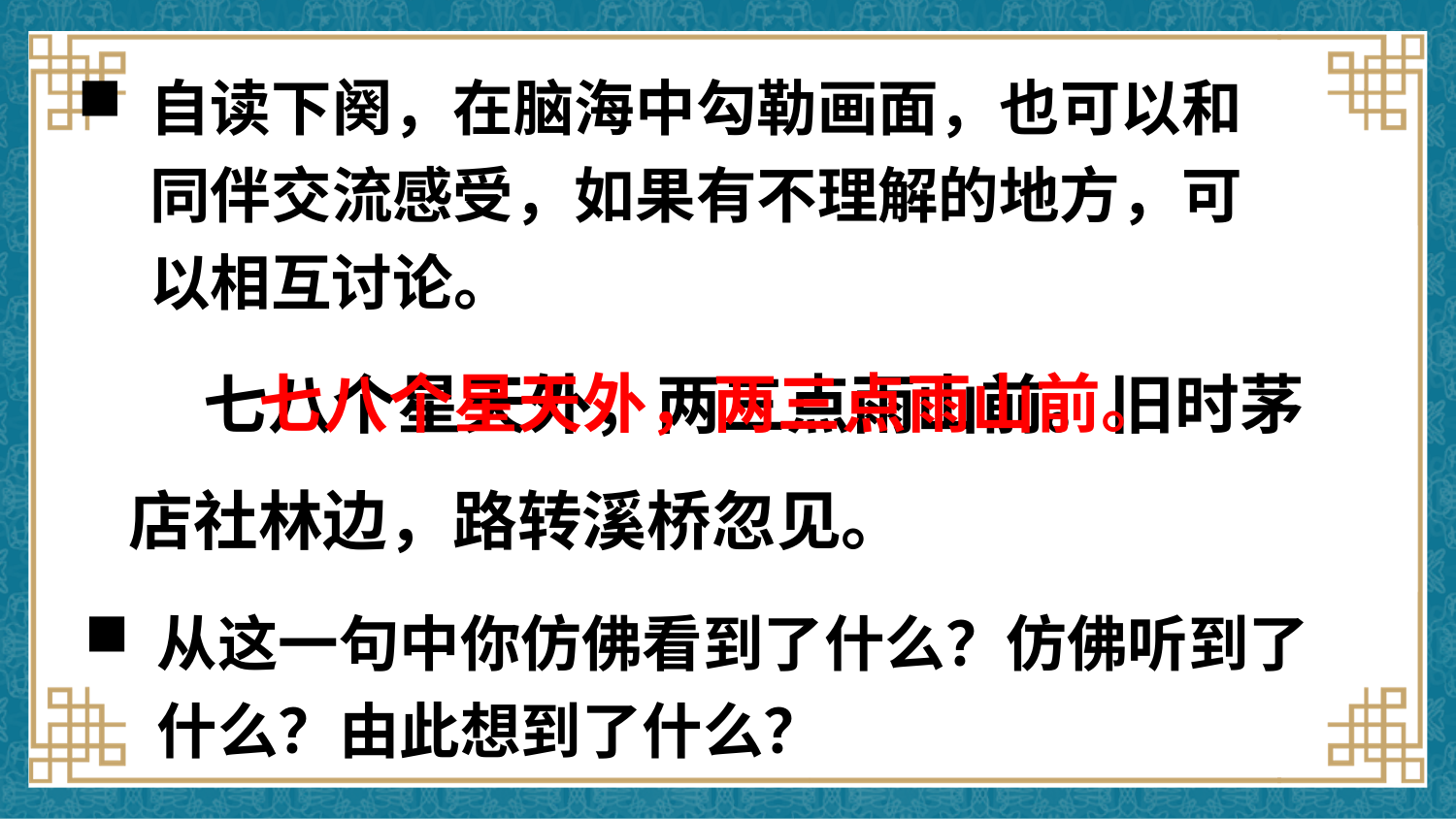

自读下阕，在脑海中勾勒画面，也可以和同伴交流感受，如果有不理解的地方，可以相互讨论。
七八个星天外，两三点雨山前。
    七八个星天外，两三点雨山前。旧时茅店社林边，路转溪桥忽见。
从这一句中你仿佛看到了什么？仿佛听到了什么？由此想到了什么？